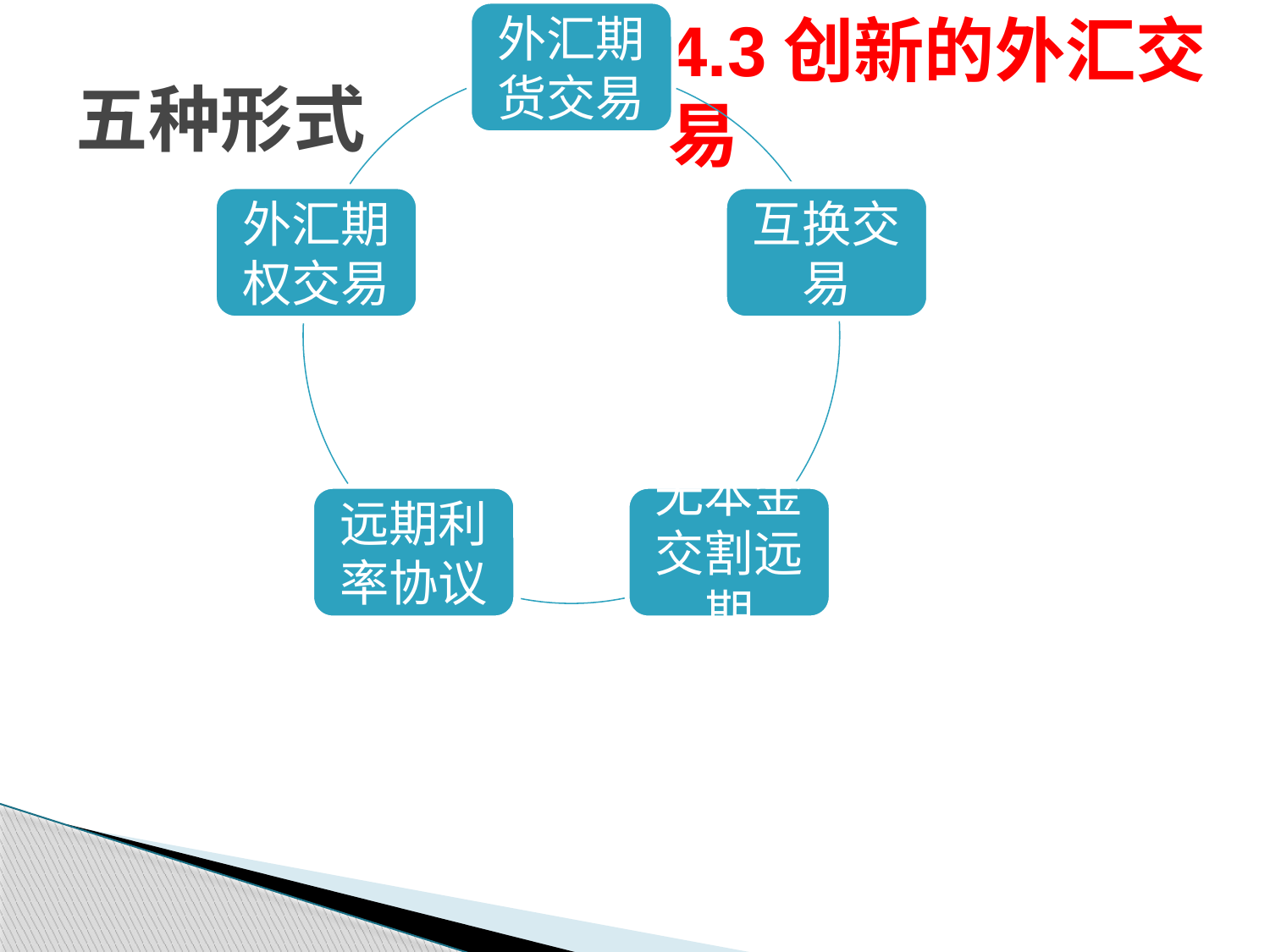

# 五种形式
外汇期货交易
互换交易
无本金交割远期
远期利率协议
外汇期权交易